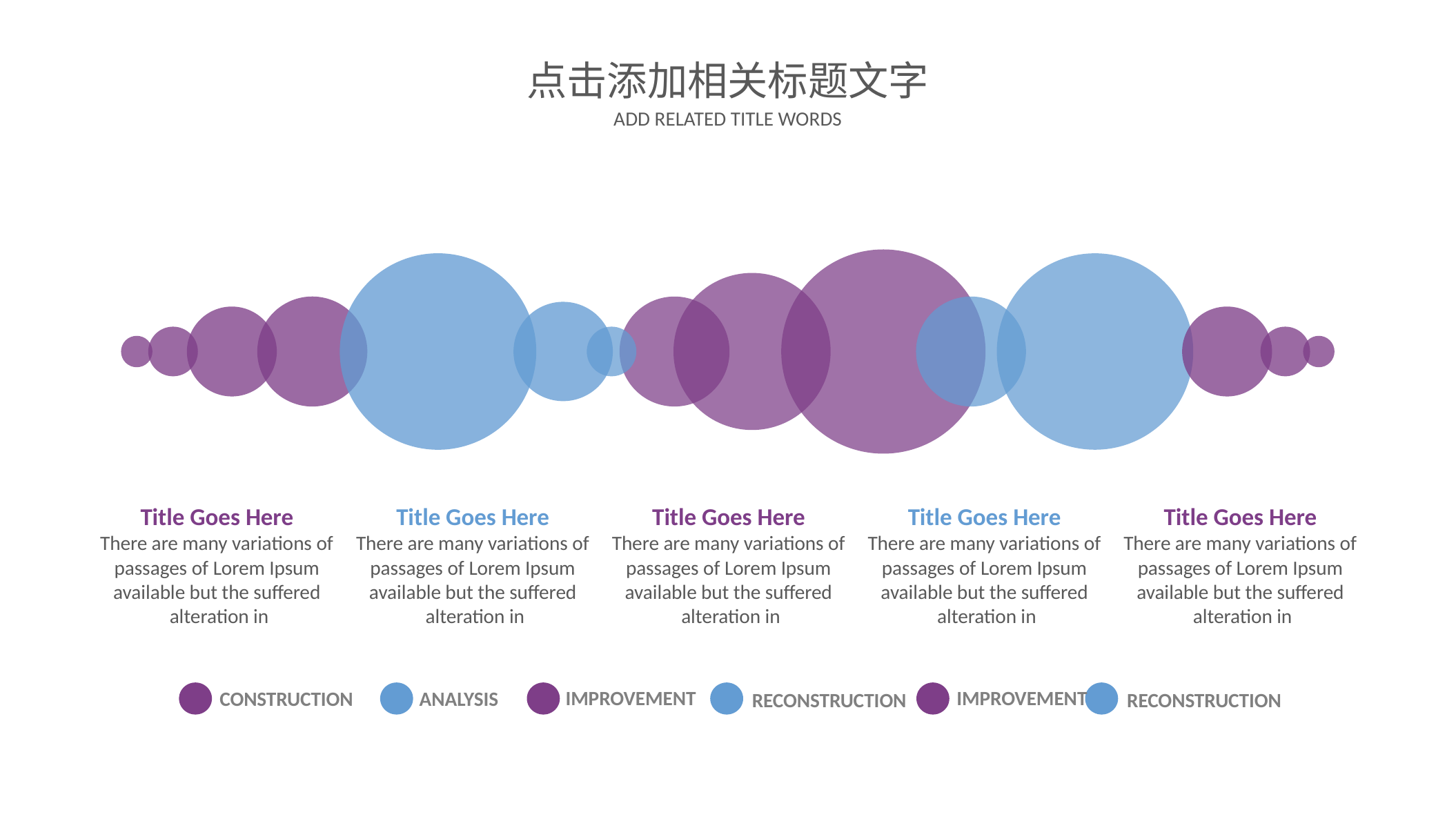

点击添加相关标题文字
ADD RELATED TITLE WORDS

Title Goes Here
There are many variations of passages of Lorem Ipsum available but the suffered
 alteration in
Title Goes Here
There are many variations of passages of Lorem Ipsum available but the suffered
 alteration in
Title Goes Here
There are many variations of passages of Lorem Ipsum available but the suffered
 alteration in
Title Goes Here
There are many variations of passages of Lorem Ipsum available but the suffered
 alteration in
Title Goes Here
There are many variations of passages of Lorem Ipsum available but the suffered
 alteration in

CONSTRUCTION

ANALYSIS

IMPROVEMENT

RECONSTRUCTION
RECONSTRUCTION

IMPROVEMENT